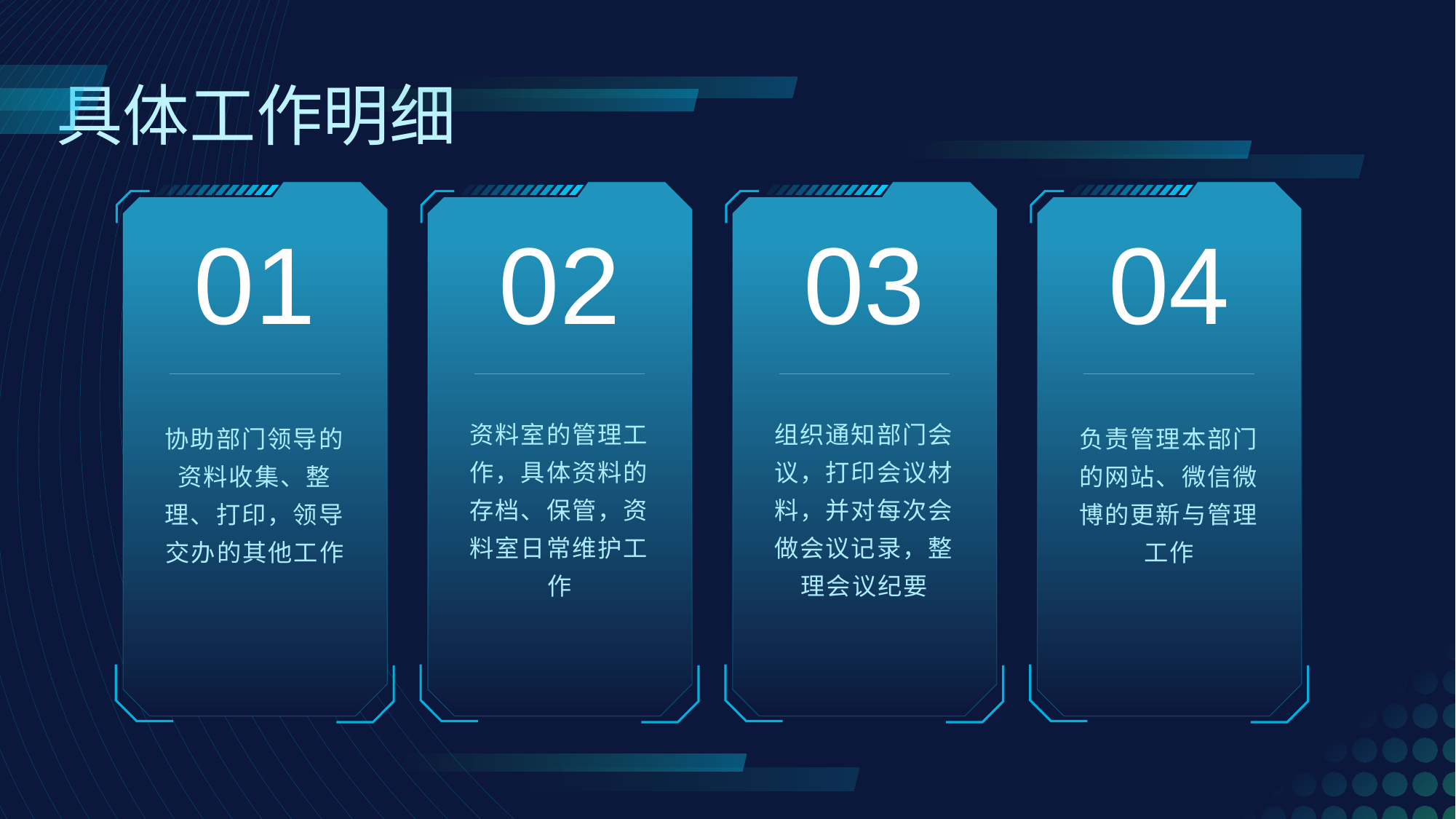

具体工作明细

01
02
03
04
资料室的管理工作，具体资料的存档、保管，资料室日常维护工作
组织通知部门会议，打印会议材料，并对每次会做会议记录，整理会议纪要
协助部门领导的资料收集、整理、打印，领导交办的其他工作
负责管理本部门的网站、微信微博的更新与管理工作